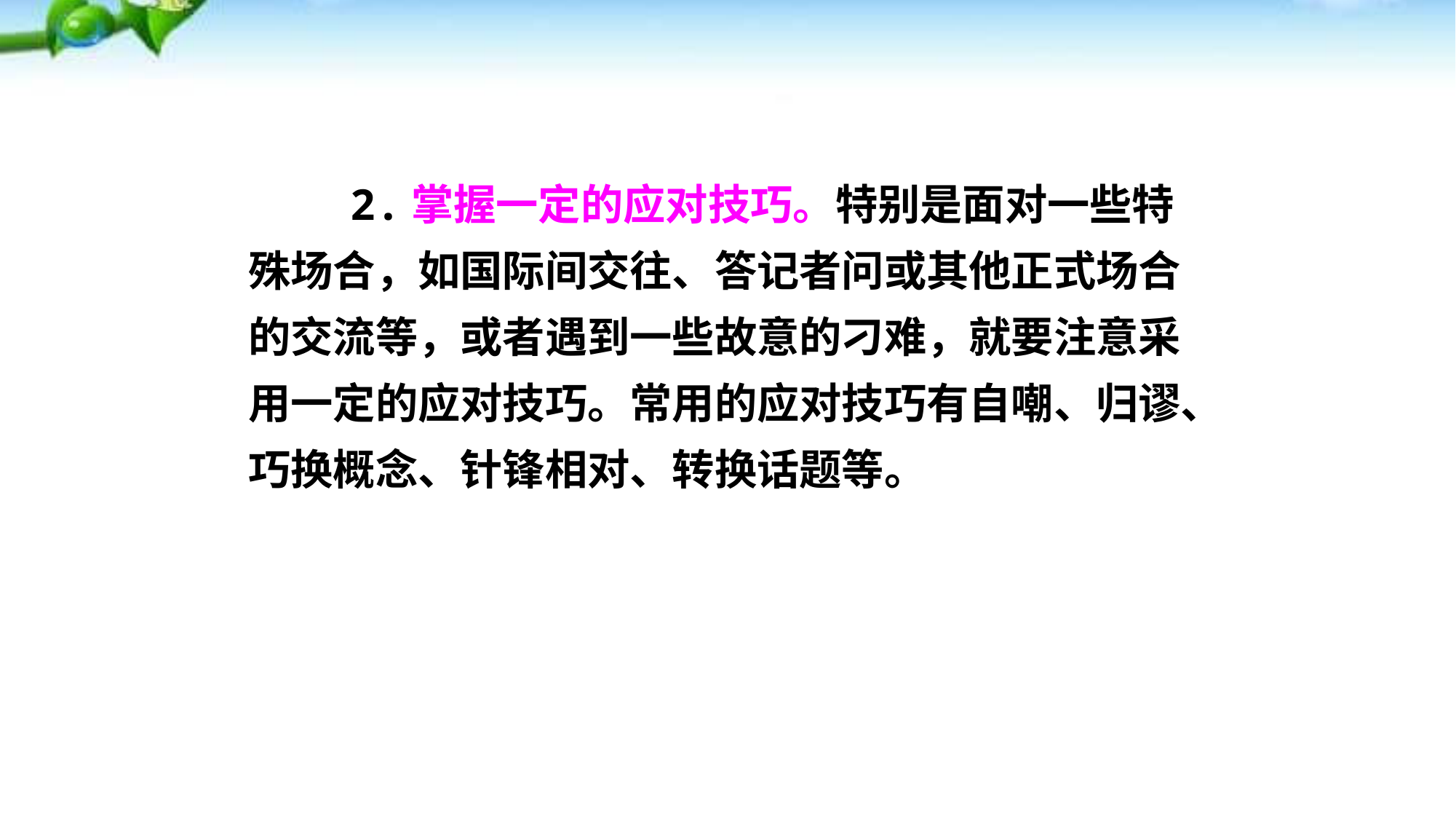

2.掌握一定的应对技巧。特别是面对一些特殊场合，如国际间交往、答记者问或其他正式场合的交流等，或者遇到一些故意的刁难，就要注意采用一定的应对技巧。常用的应对技巧有自嘲、归谬、巧换概念、针锋相对、转换话题等。
状元成才路
状元成才路
状元成才路
状元成才路
状元成才路
状元成才路
状元成才路
状元成才路
状元成才路
状元成才路
状元成才路
状元成才路
状元成才路
状元成才路
状元成才路
状元成才路
状元成才路
状元成才路
状元成才路
状元成才路
状元成才路
状元成才路
状元成才路
状元成才路
状元成才路
状元成才路
状元成才路
状元成才路
状元成才路
状元成才路
状元成才路
状元成才路
状元成才路
状元成才路
状元成才路
状元成才路
状元成才路
状元成才路
状元成才路
状元成才路
状元成才路
状元成才路
状元成才路
状元成才路
状元成才路
状元成才路
状元成才路
状元成才路
状元成才路
状元成才路
状元成才路
状元成才路
状元成才路
状元成才路
状元成才路
状元成才路
状元成才路
状元成才路
状元成才路
状元成才路
状元成才路
状元成才路
状元成才路
状元成才路
状元成才路
状元成才路
状元成才路
状元成才路
状元成才路
状元成才路
状元成才路
状元成才路
状元成才路
状元成才路
状元成才路
状元成才路
状元成才路
状元成才路
状元成才路
状元成才路
状元成才路
状元成才路
状元成才路
状元成才路
状元成才路
状元成才路
状元成才路
状元成才路
状元成才路
状元成才路
状元成才路
状元成才路
状元成才路
状元成才路
状元成才路
状元成才路
状元成才路
状元成才路
状元成才路
状元成才路